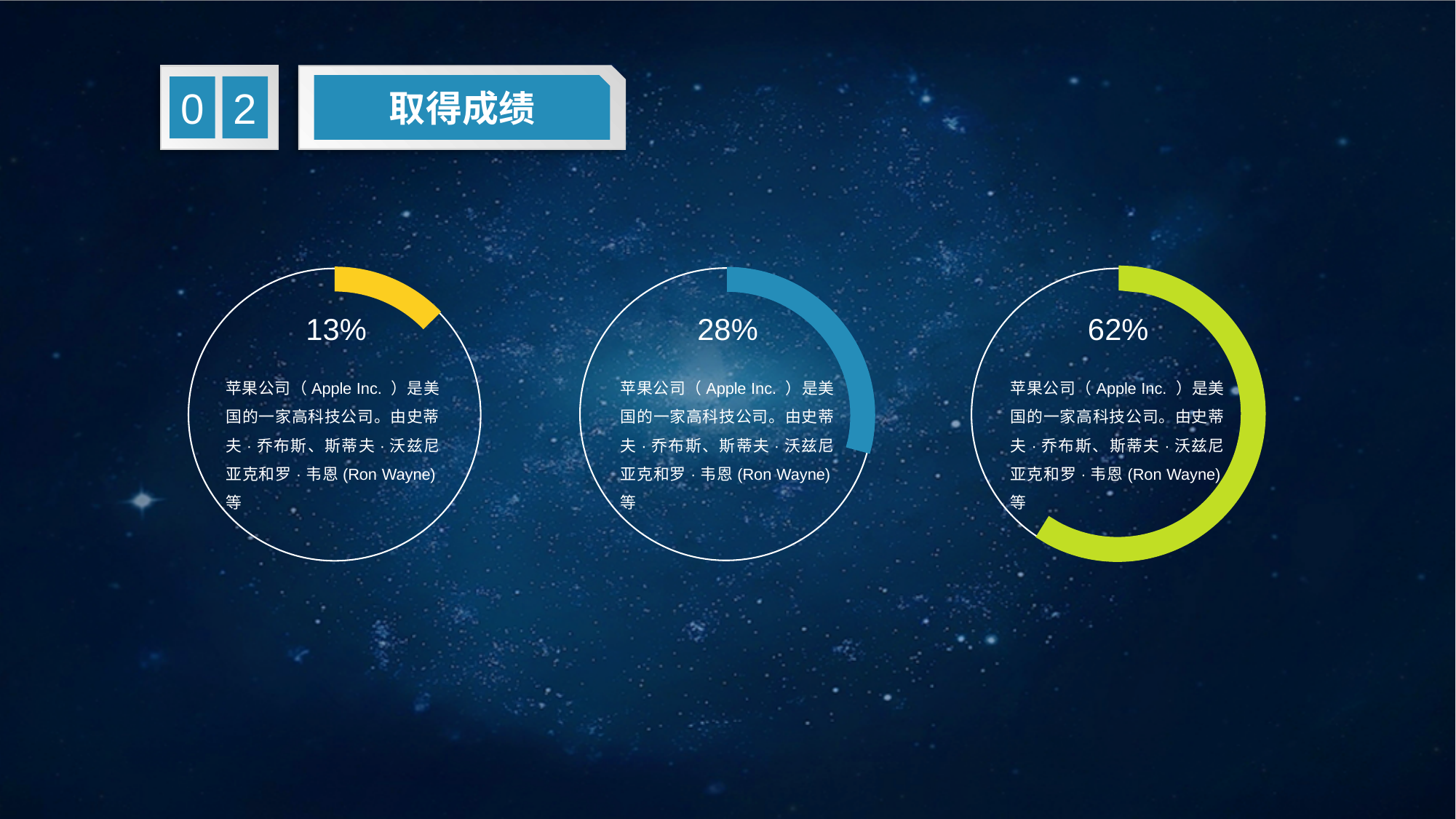

取得成绩

2

0

13%
苹果公司（Apple Inc. ）是美国的一家高科技公司。由史蒂夫·乔布斯、斯蒂夫·沃兹尼亚克和罗·韦恩(Ron Wayne)等
28%
苹果公司（Apple Inc. ）是美国的一家高科技公司。由史蒂夫·乔布斯、斯蒂夫·沃兹尼亚克和罗·韦恩(Ron Wayne)等
62%
苹果公司（Apple Inc. ）是美国的一家高科技公司。由史蒂夫·乔布斯、斯蒂夫·沃兹尼亚克和罗·韦恩(Ron Wayne)等